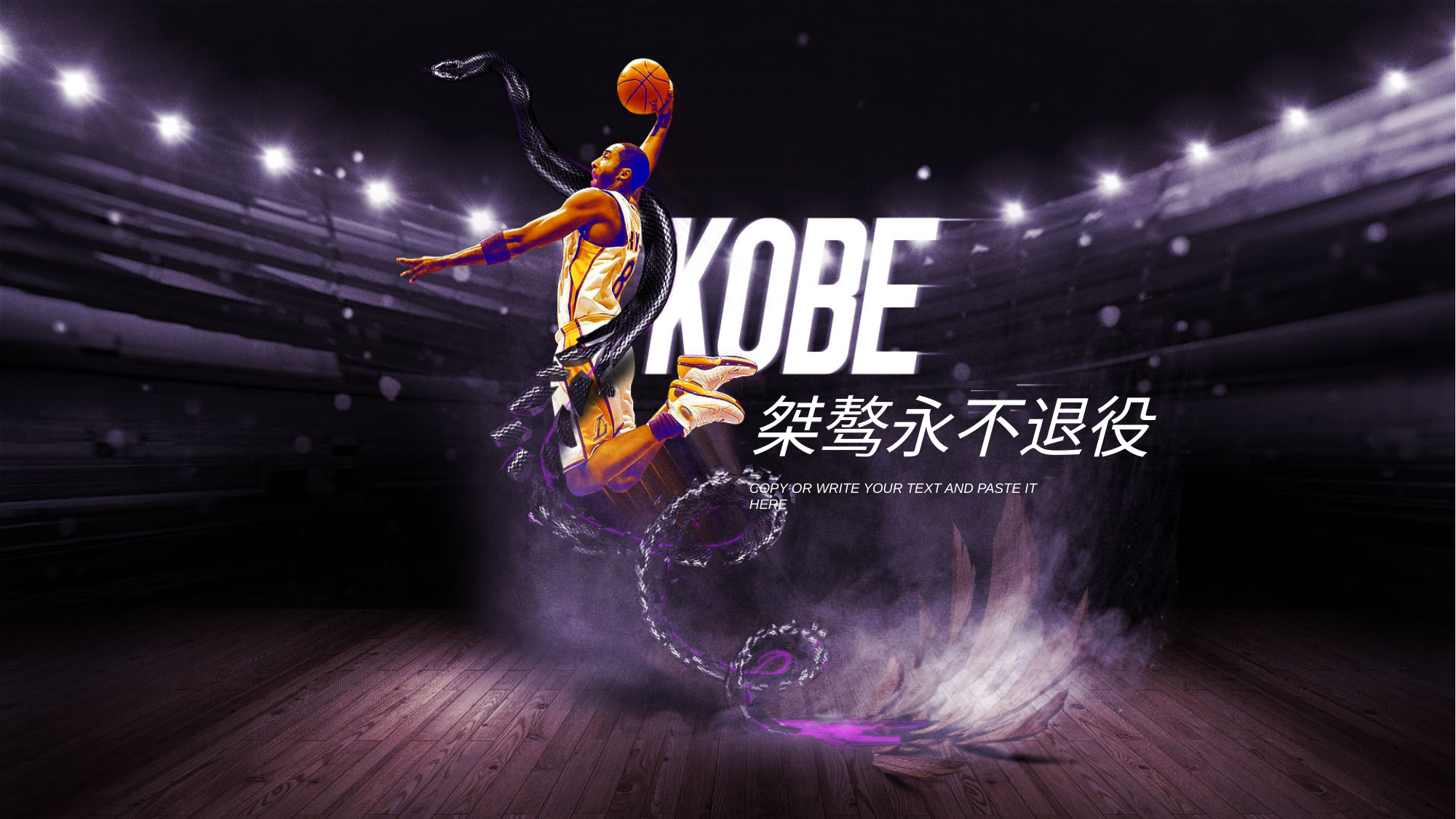

桀骜永不退役
COPY OR WRITE YOUR TEXT AND PASTE IT HERE